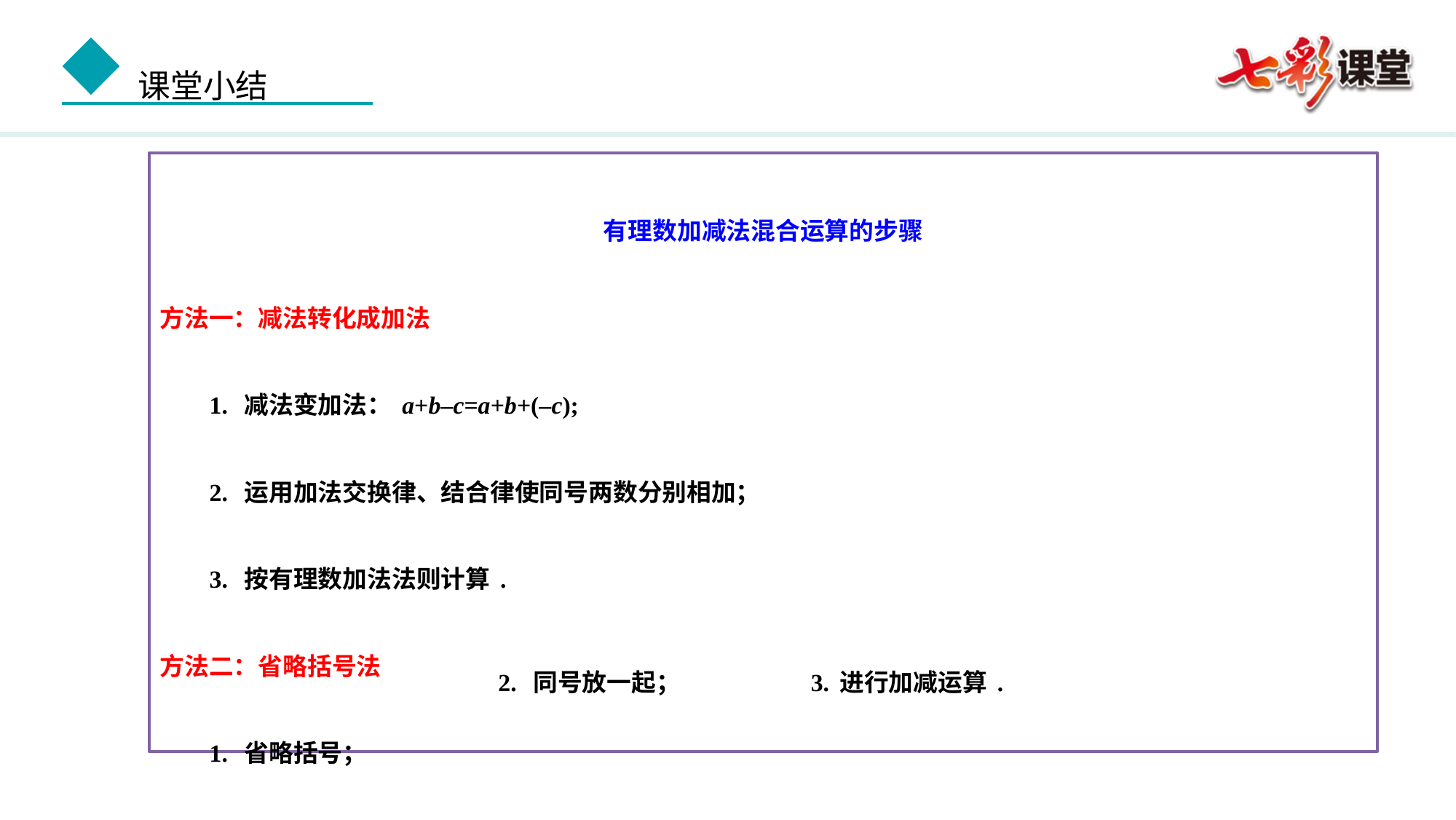

有理数加减法混合运算的步骤
方法一：减法转化成加法
        1. 减法变加法：a+b–c=a+b+(–c);
        2. 运用加法交换律、结合律使同号两数分别相加；
        3. 按有理数加法法则计算.
方法二：省略括号法
        1. 省略括号；
2. 同号放一起；
3.进行加减运算.